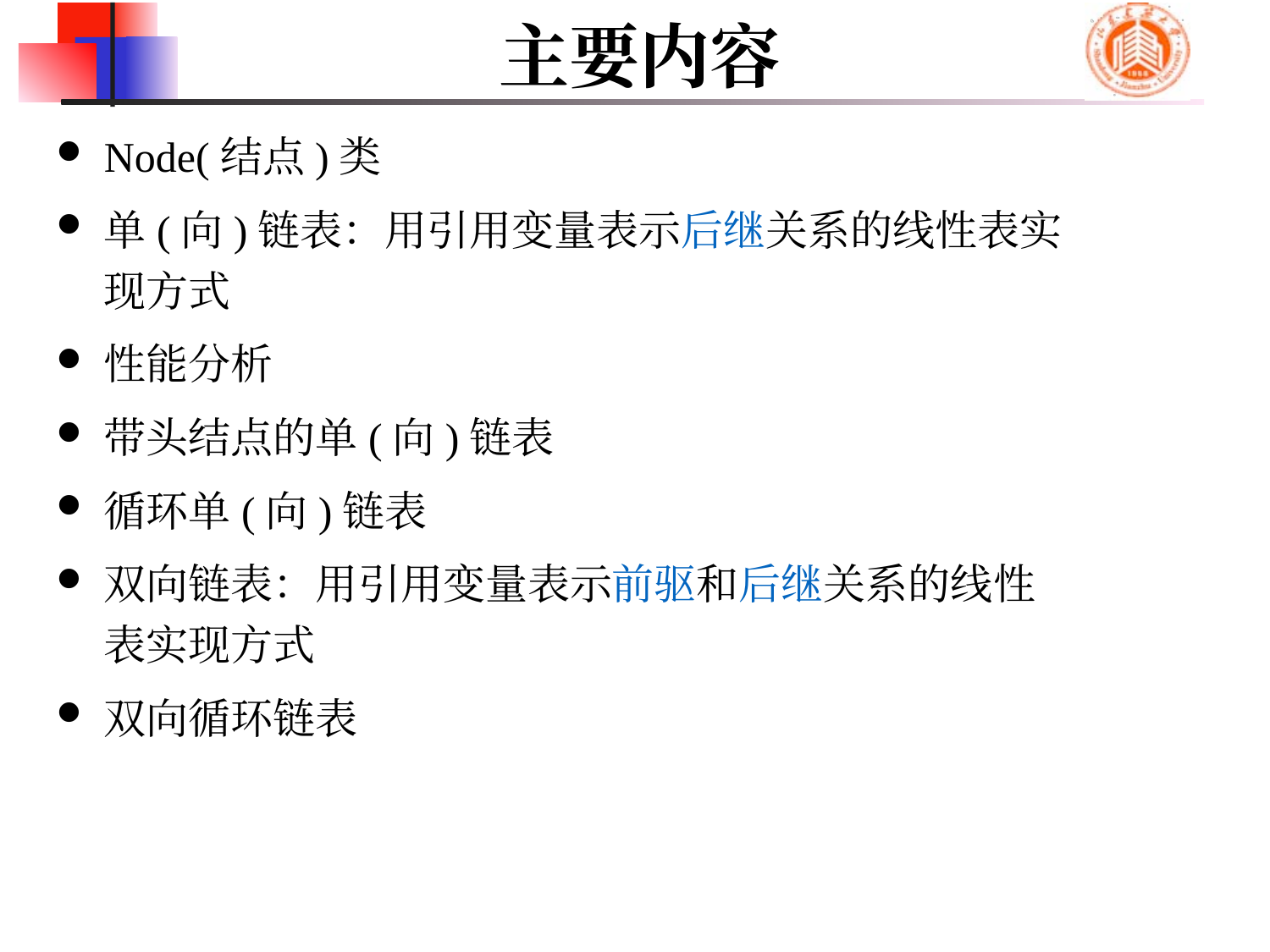

# 主要内容
Node(结点)类
单(向)链表：用引用变量表示后继关系的线性表实现方式
性能分析
带头结点的单(向)链表
循环单(向)链表
双向链表：用引用变量表示前驱和后继关系的线性表实现方式
双向循环链表